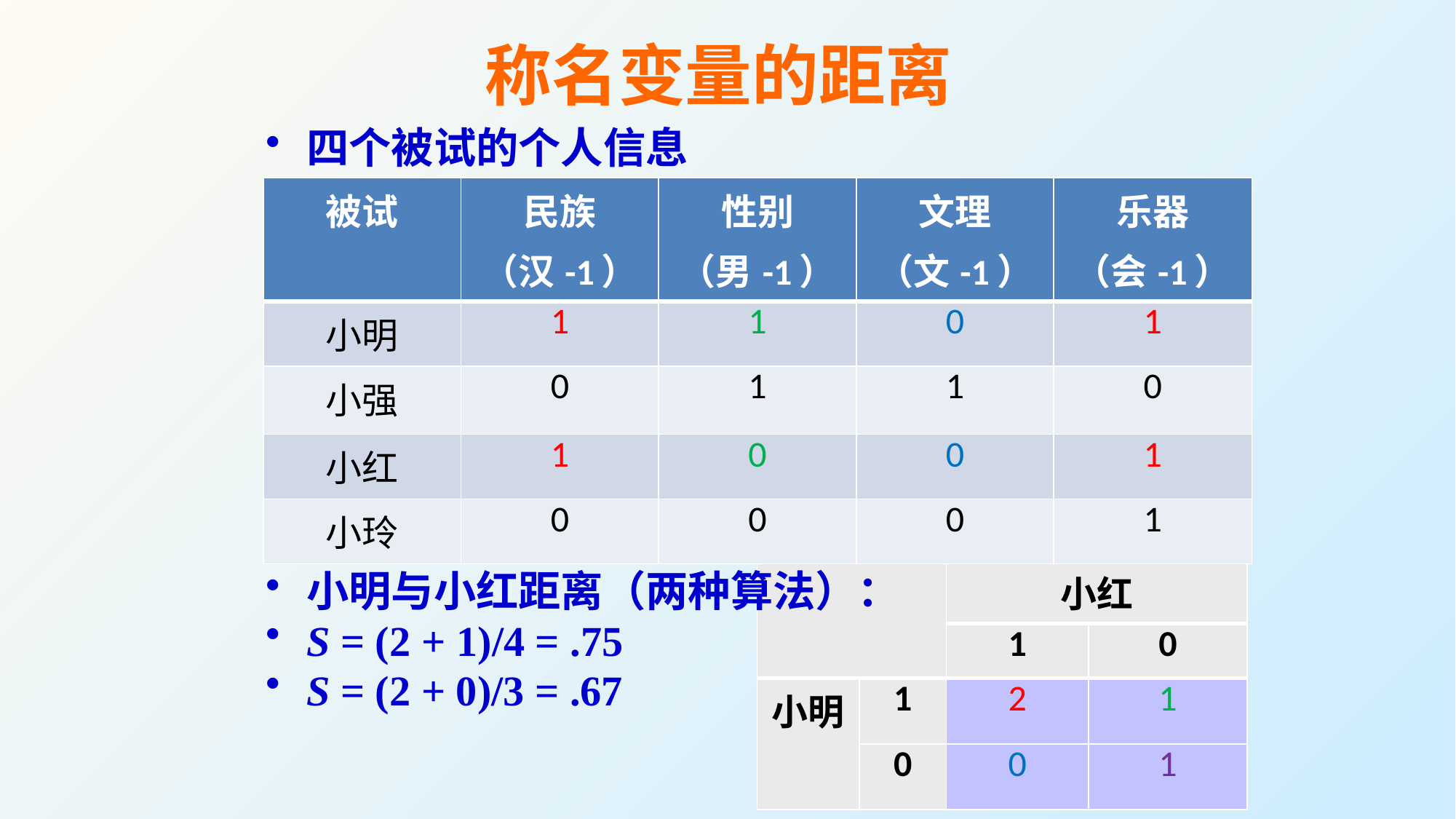

# 称名变量的距离
四个被试的个人信息

小明与小红距离（两种算法）：
S = (2 + 1)/4 = .75
S = (2 + 0)/3 = .67

| 被试 | 民族 （汉-1） | 性别 （男-1） | 文理 （文-1） | 乐器 （会-1） |
| --- | --- | --- | --- | --- |
| 小明 | 1 | 1 | 0 | 1 |
| 小强 | 0 | 1 | 1 | 0 |
| 小红 | 1 | 0 | 0 | 1 |
| 小玲 | 0 | 0 | 0 | 1 |
|  |  | 小红 |  |
| --- | --- | --- | --- |
|  |  | 1 | 0 |
| 小明 | 1 | 2 | 1 |
|  | 0 | 0 | 1 |